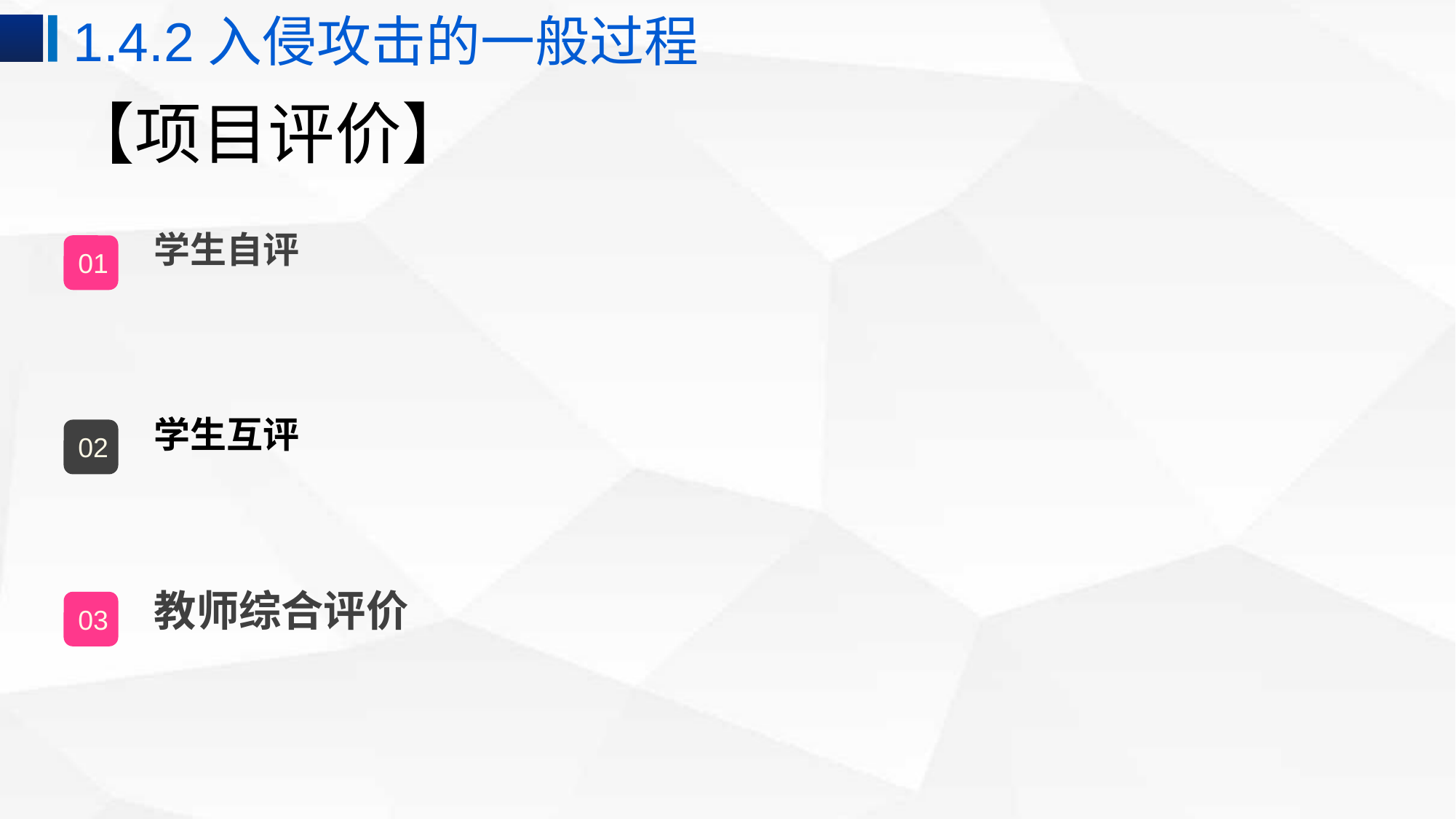

1.4.2入侵攻击的一般过程

# 【项目评价】
学生自评

01

学生互评

02

教师综合评价

03